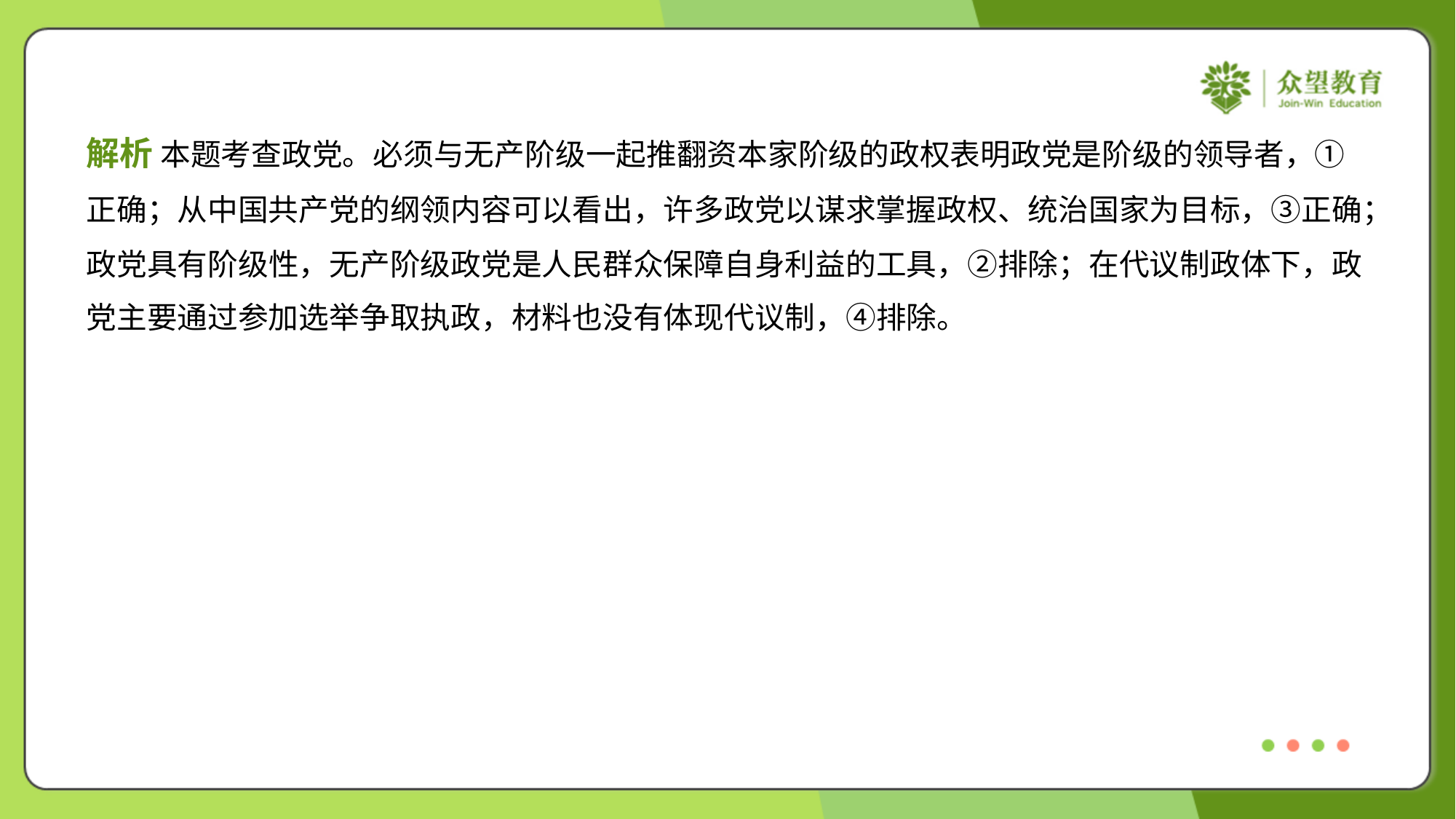

解析 本题考查政党。必须与无产阶级一起推翻资本家阶级的政权表明政党是阶级的领导者，①
正确；从中国共产党的纲领内容可以看出，许多政党以谋求掌握政权、统治国家为目标，③正确；
政党具有阶级性，无产阶级政党是人民群众保障自身利益的工具，②排除；在代议制政体下，政
党主要通过参加选举争取执政，材料也没有体现代议制，④排除。